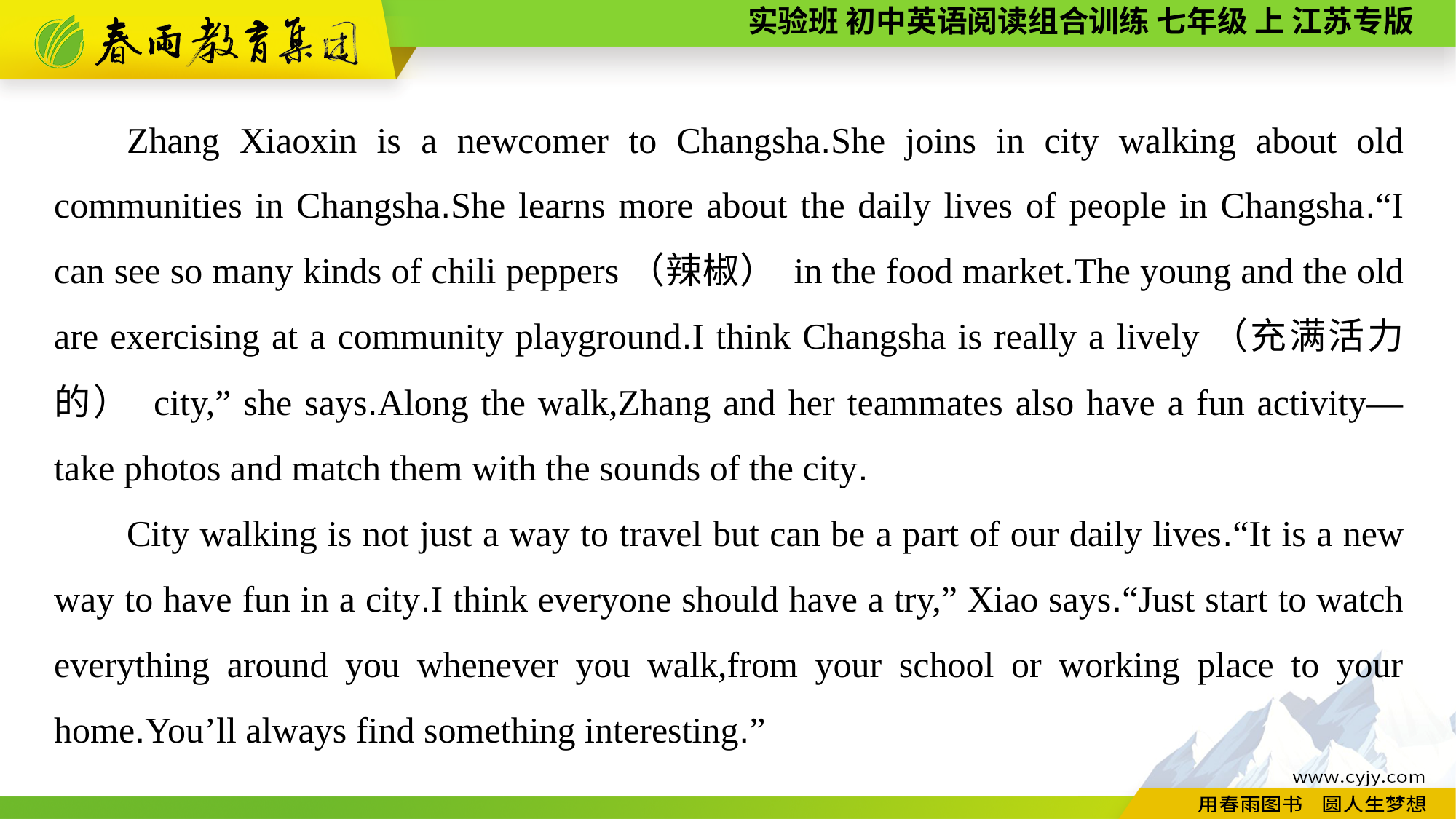

Zhang Xiaoxin is a newcomer to Changsha.She joins in city walking about old communities in Changsha.She learns more about the daily lives of people in Changsha.“I can see so many kinds of chili peppers（辣椒） in the food market.The young and the old are exercising at a community playground.I think Changsha is really a lively（充满活力的） city,” she says.Along the walk,Zhang and her teammates also have a fun activity—take photos and match them with the sounds of the city.
City walking is not just a way to travel but can be a part of our daily lives.“It is a new way to have fun in a city.I think everyone should have a try,” Xiao says.“Just start to watch everything around you whenever you walk,from your school or working place to your home.You’ll always find something interesting.”